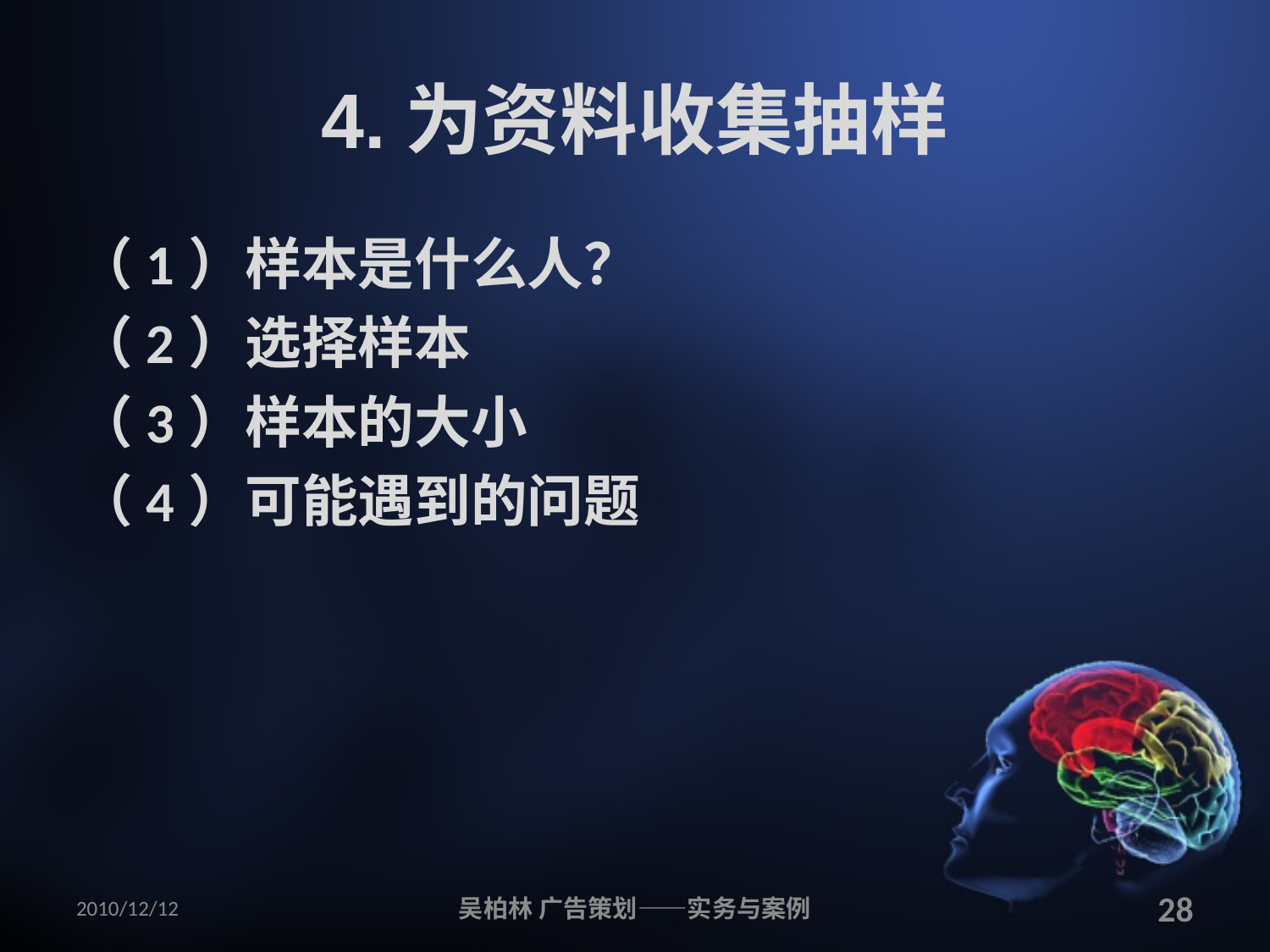

# 4.为资料收集抽样
（1）样本是什么人？
（2）选择样本
（3）样本的大小
（4）可能遇到的问题
2010/12/12
吴柏林 广告策划——实务与案例
28